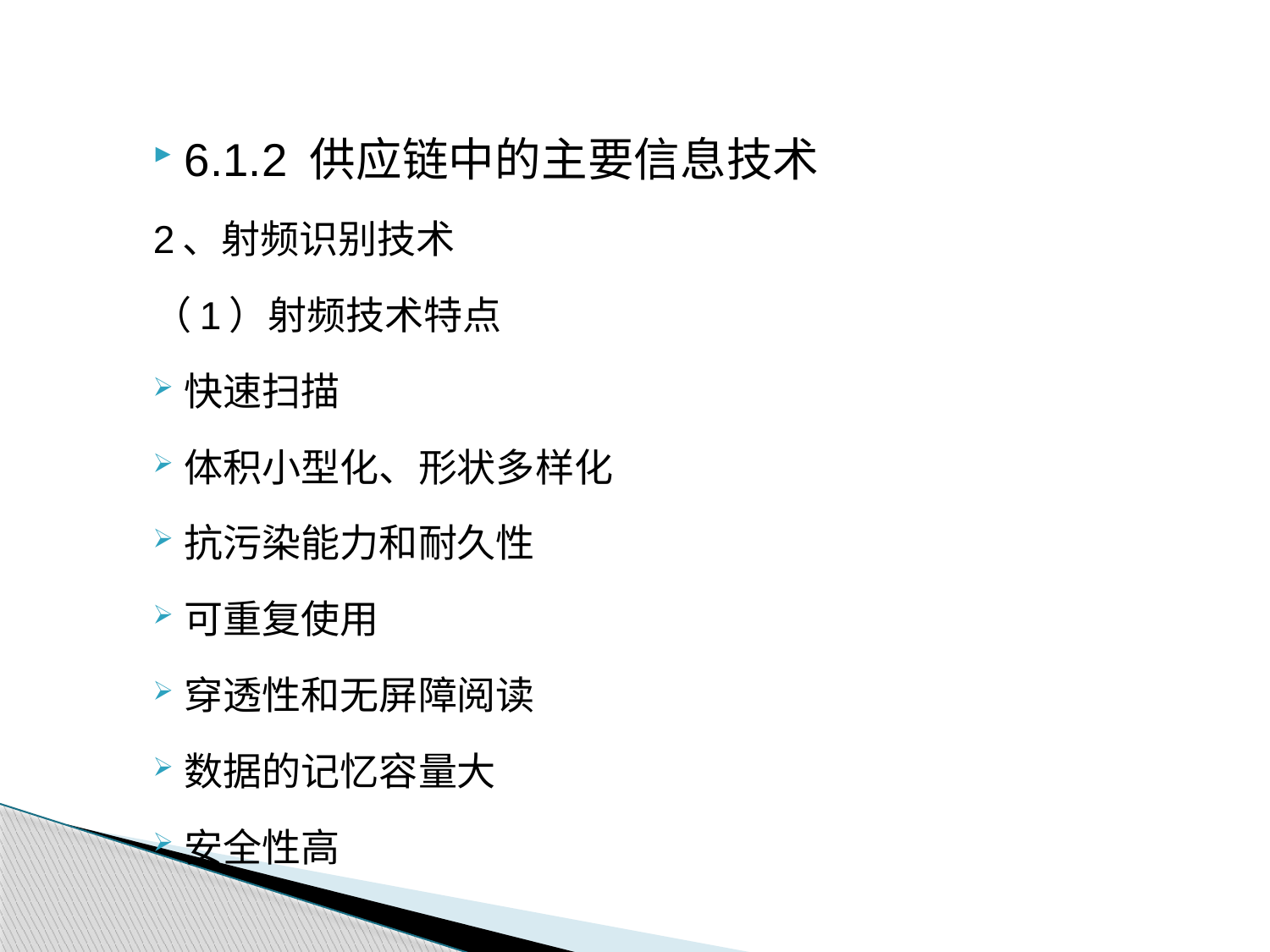

6.1.2 供应链中的主要信息技术
2、射频识别技术
（1）射频技术特点
快速扫描
体积小型化、形状多样化
抗污染能力和耐久性
可重复使用
穿透性和无屏障阅读
数据的记忆容量大
安全性高